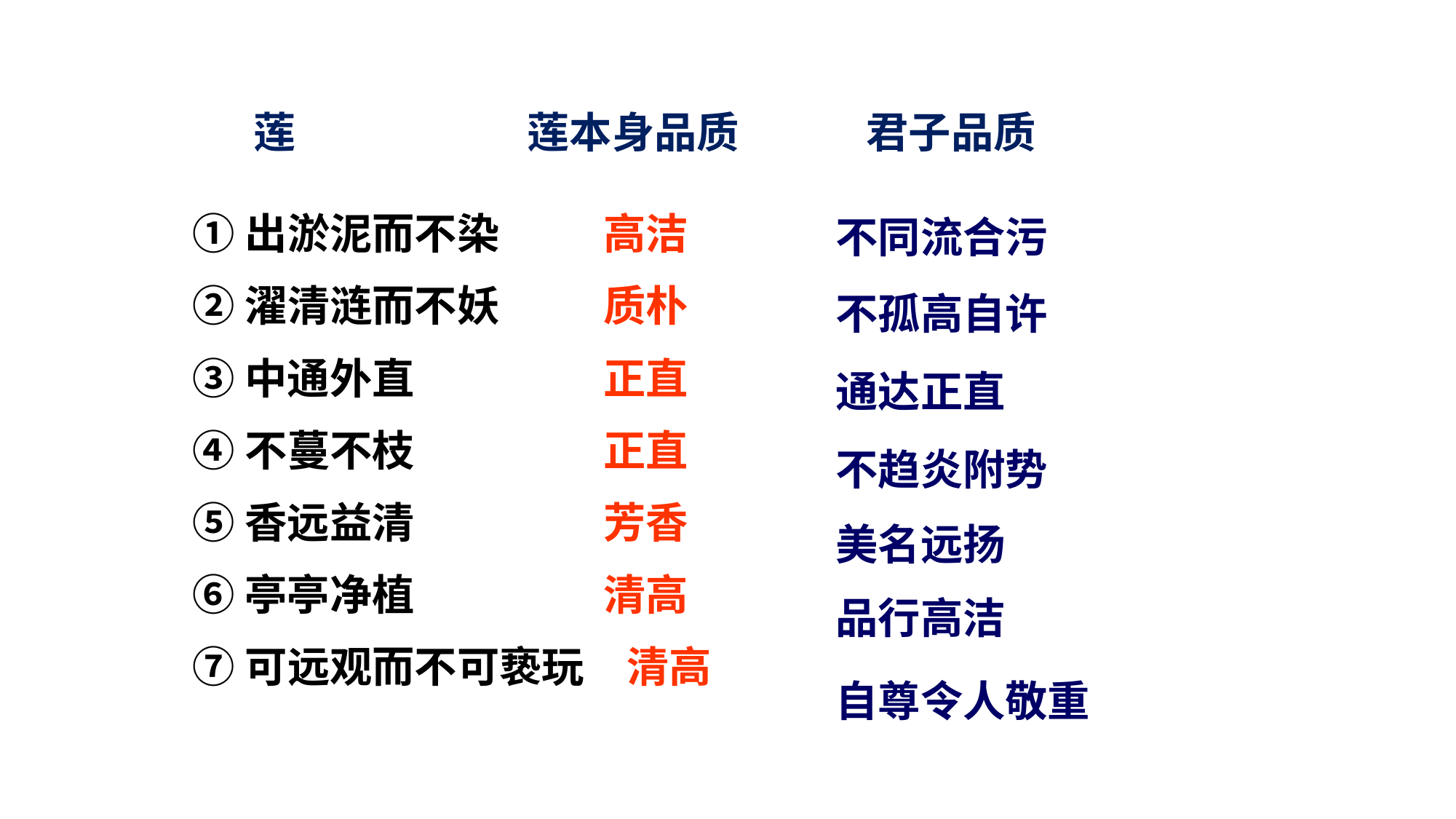

莲　　　　　  莲本身品质　　　君子品质
①出淤泥而不染　　  高洁
②濯清涟而不妖　　  质朴
③中通外直　　　　  正直
④不蔓不枝　　　　  正直
⑤香远益清　　　　  芳香
⑥亭亭净植　　　　  清高
⑦可远观而不可亵玩　清高
不同流合污
不孤高自许
通达正直
不趋炎附势
美名远扬
品行高洁
自尊令人敬重